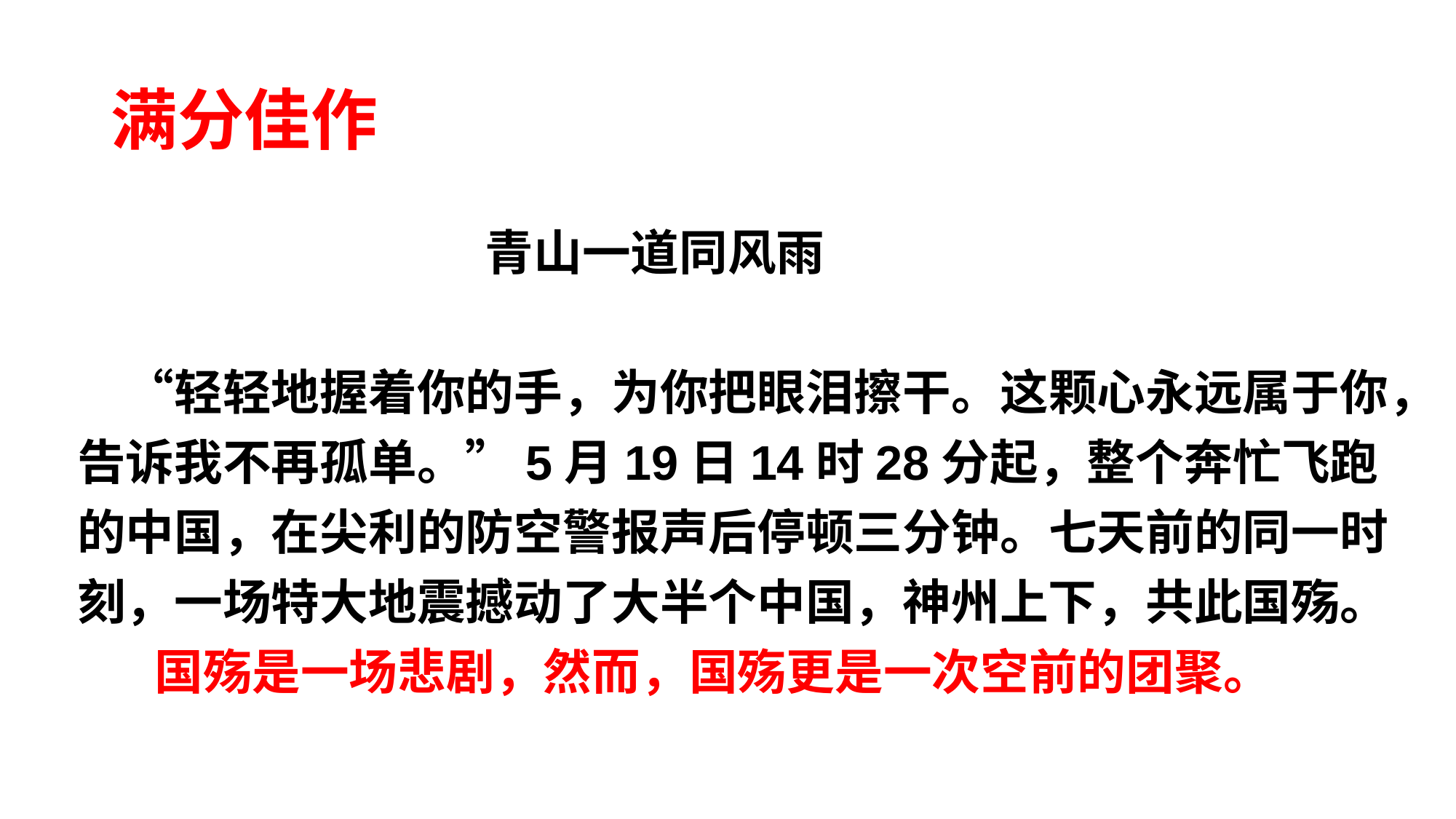

# 满分佳作
　　                            青山一道同风雨
　“轻轻地握着你的手，为你把眼泪擦干。这颗心永远属于你，告诉我不再孤单。”5月19日14时28分起，整个奔忙飞跑的中国，在尖利的防空警报声后停顿三分钟。七天前的同一时刻，一场特大地震撼动了大半个中国，神州上下，共此国殇。
       国殇是一场悲剧，然而，国殇更是一次空前的团聚。